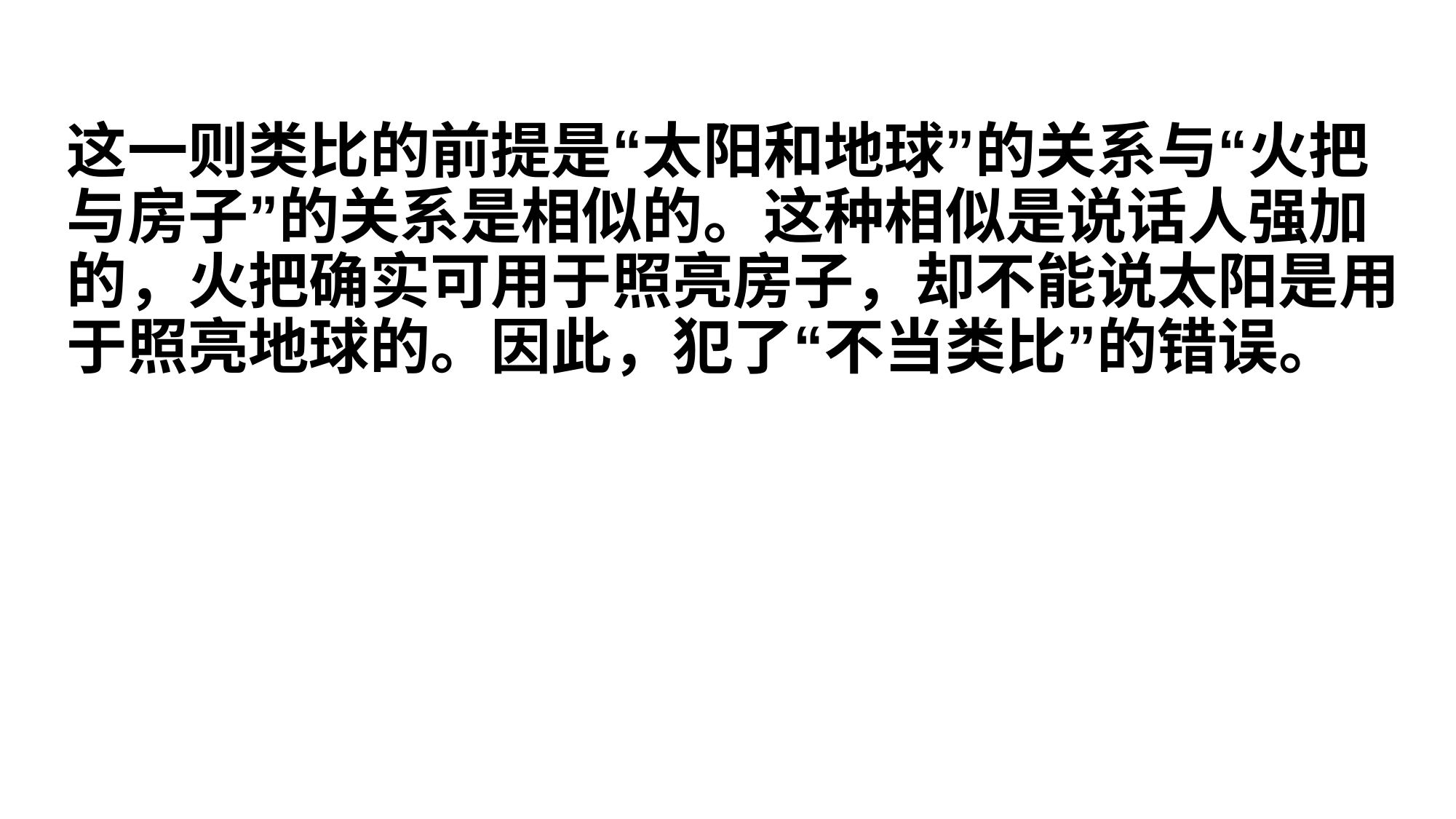

这一则类比的前提是“太阳和地球”的关系与“火把与房子”的关系是相似的。这种相似是说话人强加的，火把确实可用于照亮房子，却不能说太阳是用于照亮地球的。因此，犯了“不当类比”的错误。